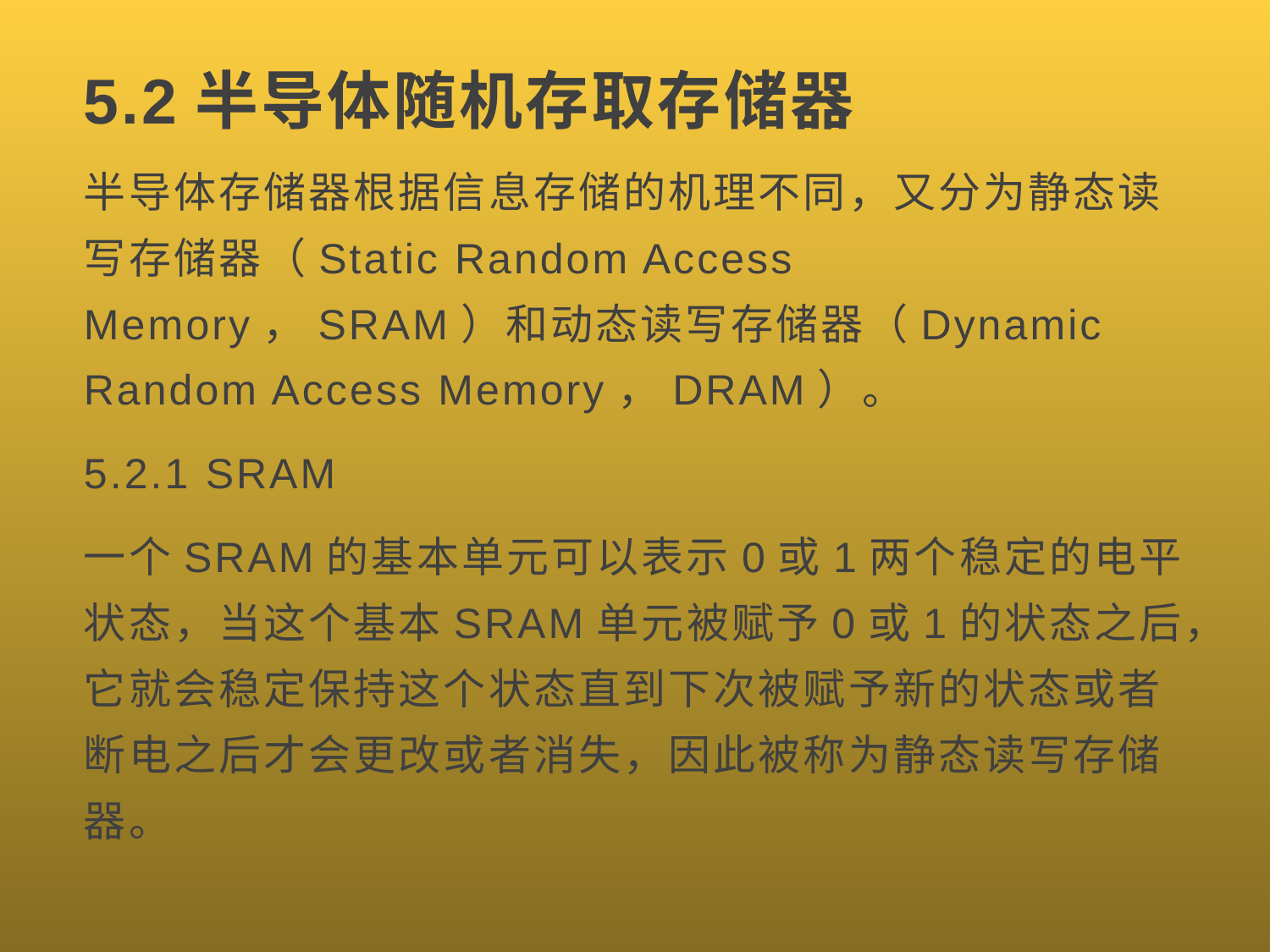

# 5.2半导体随机存取存储器
半导体存储器根据信息存储的机理不同，又分为静态读写存储器（Static Random Access Memory，SRAM）和动态读写存储器（Dynamic Random Access Memory，DRAM）。
5.2.1 SRAM
一个SRAM的基本单元可以表示0或1两个稳定的电平状态，当这个基本SRAM单元被赋予0或1的状态之后，它就会稳定保持这个状态直到下次被赋予新的状态或者断电之后才会更改或者消失，因此被称为静态读写存储器。